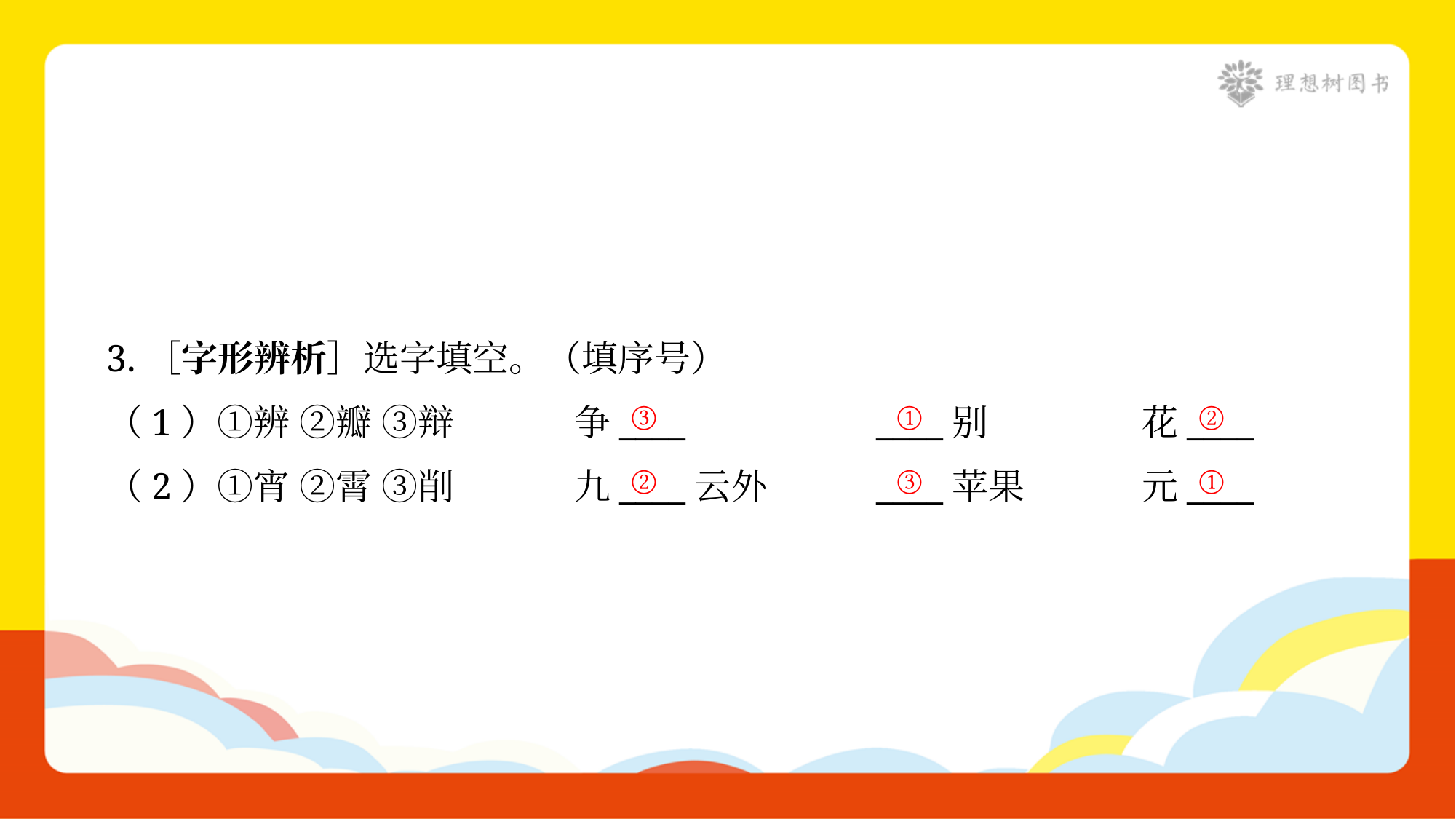

3.［字形辨析］选字填空。（填序号）
③
①
②
（1）①辨 ②瓣 ③辩	争____	____别	花____
②
③
①
（2）①宵 ②霄 ③削	九____云外	____苹果	元____